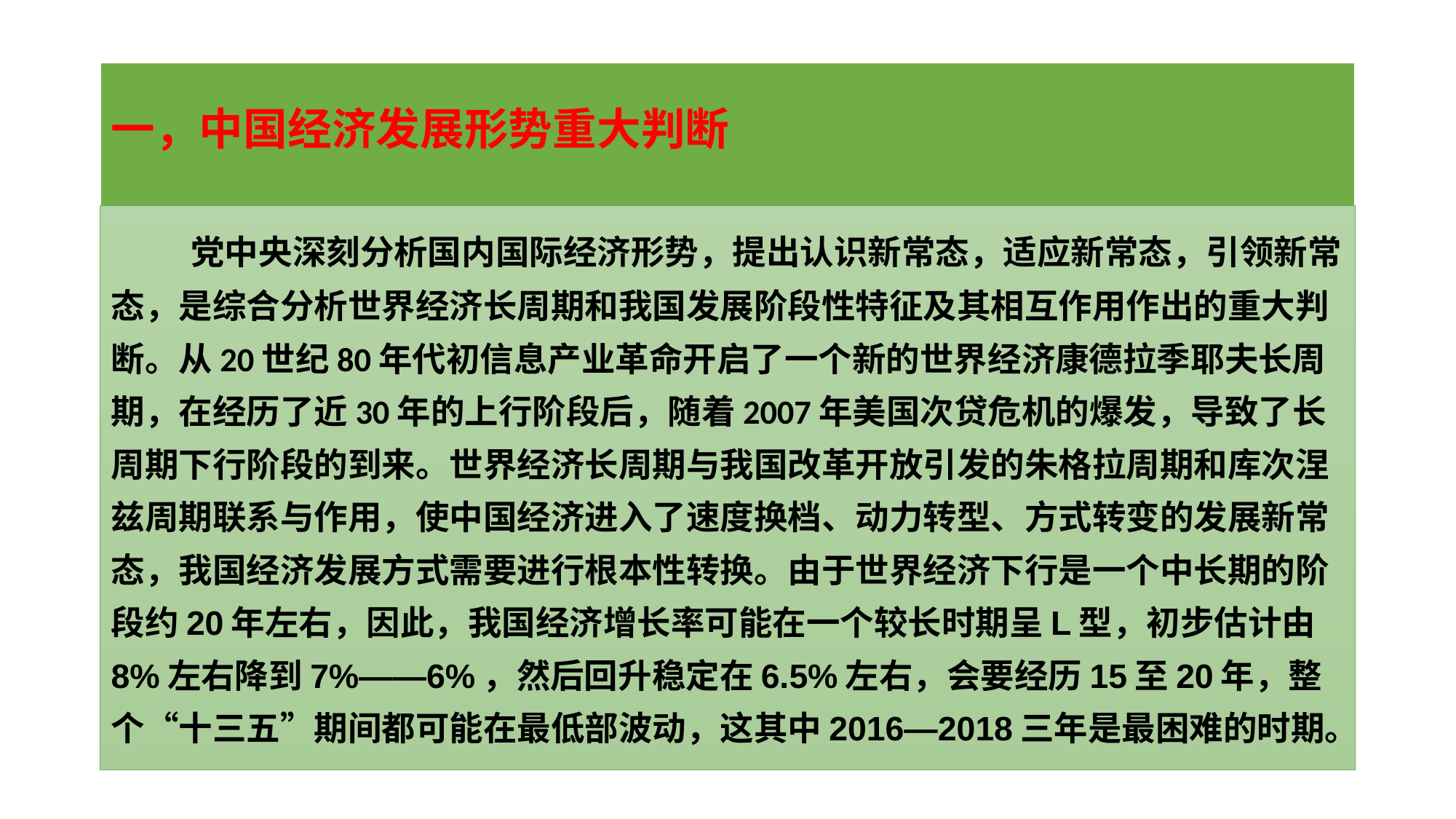

# 一，中国经济发展形势重大判断
        党中央深刻分析国内国际经济形势，提出认识新常态，适应新常态，引领新常态，是综合分析世界经济长周期和我国发展阶段性特征及其相互作用作出的重大判断。从20世纪80年代初信息产业革命开启了一个新的世界经济康德拉季耶夫长周期，在经历了近30年的上行阶段后，随着2007年美国次贷危机的爆发，导致了长周期下行阶段的到来。世界经济长周期与我国改革开放引发的朱格拉周期和库次涅兹周期联系与作用，使中国经济进入了速度换档、动力转型、方式转变的发展新常态，我国经济发展方式需要进行根本性转换。由于世界经济下行是一个中长期的阶段约20年左右，因此，我国经济增长率可能在一个较长时期呈L型，初步估计由8%左右降到7%——6%，然后回升稳定在6.5%左右，会要经历15至20年，整个“十三五”期间都可能在最低部波动，这其中2016—2018三年是最困难的时期。